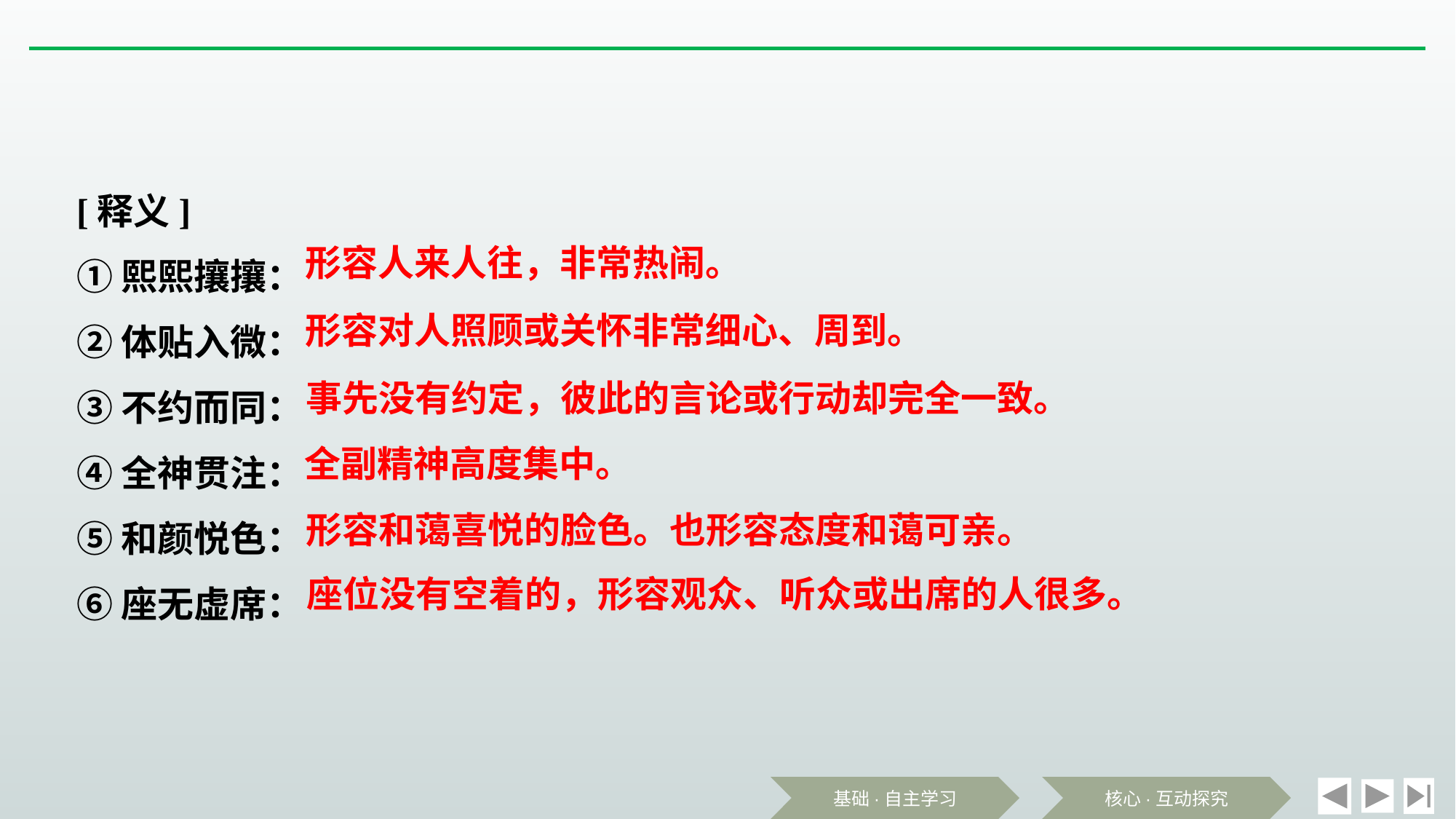

[释义]
①熙熙攘攘：
②体贴入微：
③不约而同：
④全神贯注：
⑤和颜悦色：
⑥座无虚席：
形容人来人往，非常热闹。
形容对人照顾或关怀非常细心、周到。
事先没有约定，彼此的言论或行动却完全一致。
全副精神高度集中。
形容和蔼喜悦的脸色。也形容态度和蔼可亲。
座位没有空着的，形容观众、听众或出席的人很多。